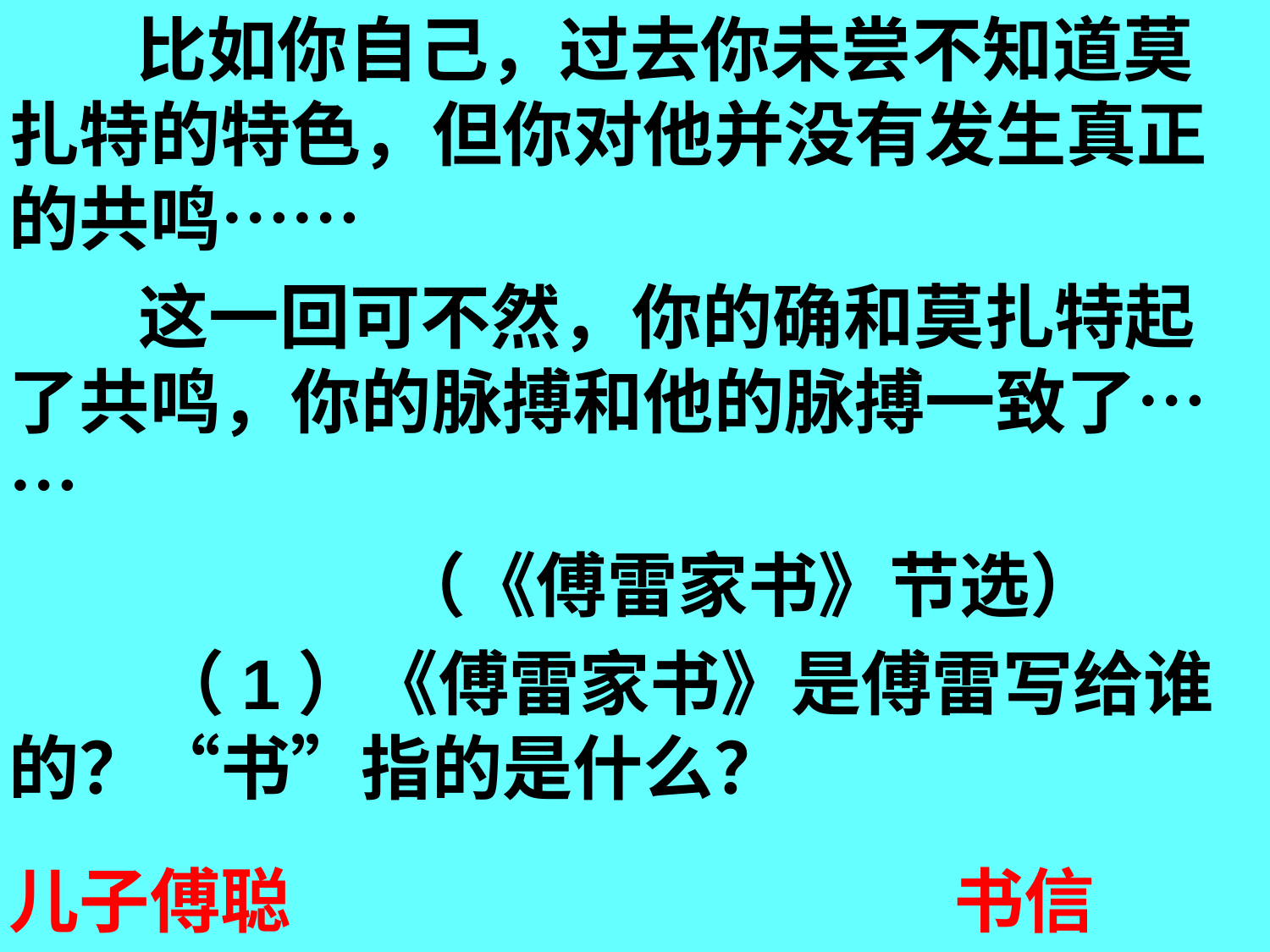

比如你自己，过去你未尝不知道莫扎特的特色，但你对他并没有发生真正的共鸣……
       这一回可不然，你的确和莫扎特起了共鸣，你的脉搏和他的脉搏一致了……
                       （《傅雷家书》节选）
        （1）《傅雷家书》是傅雷写给谁的？“书”指的是什么？

儿子傅聪
 书信